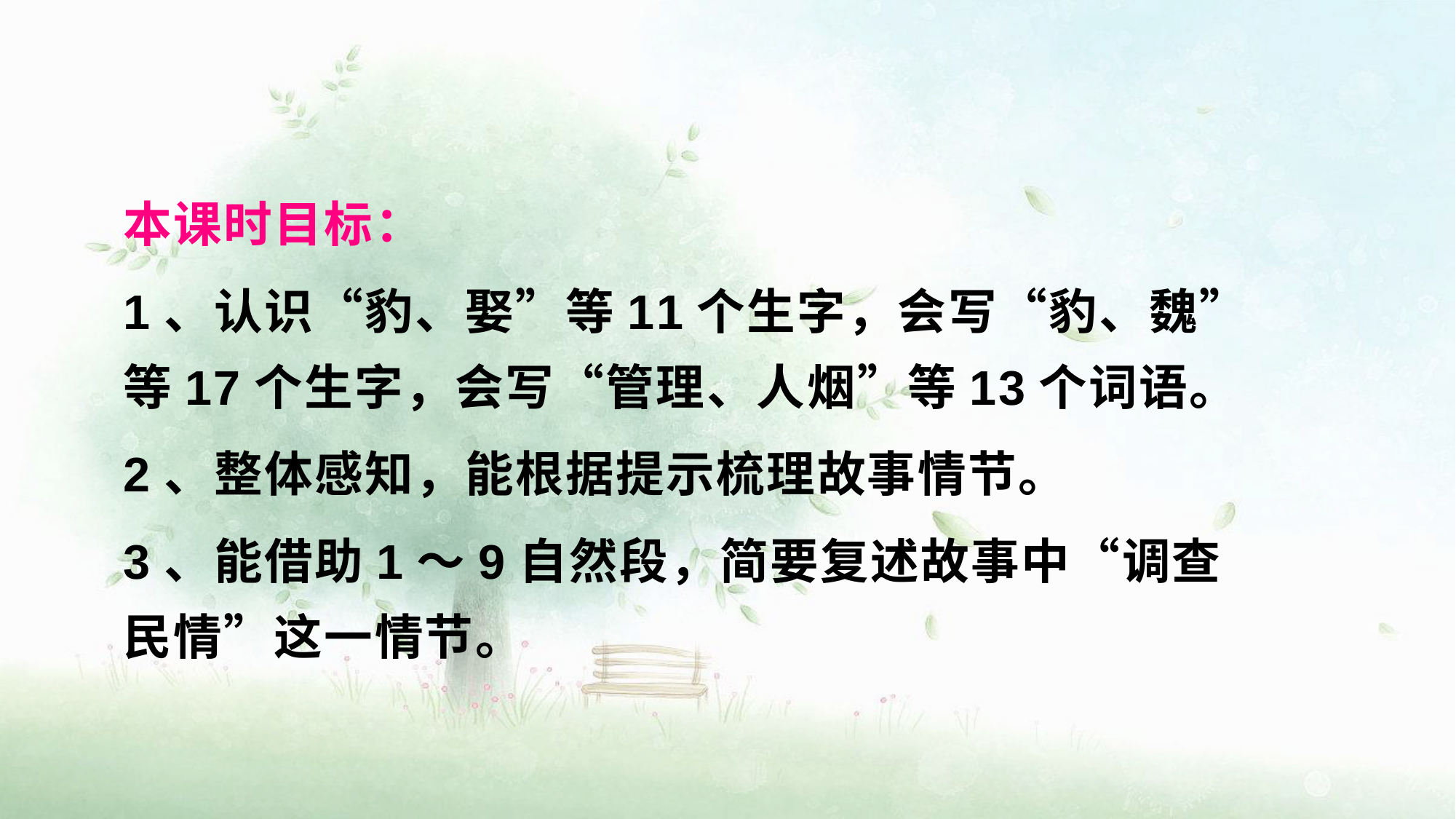

本课时目标：
1、认识“豹、娶”等11个生字，会写“豹、魏”等17个生字，会写“管理、人烟”等13个词语。
2、整体感知，能根据提示梳理故事情节。
3、能借助1～9自然段，简要复述故事中“调查民情”这一情节。